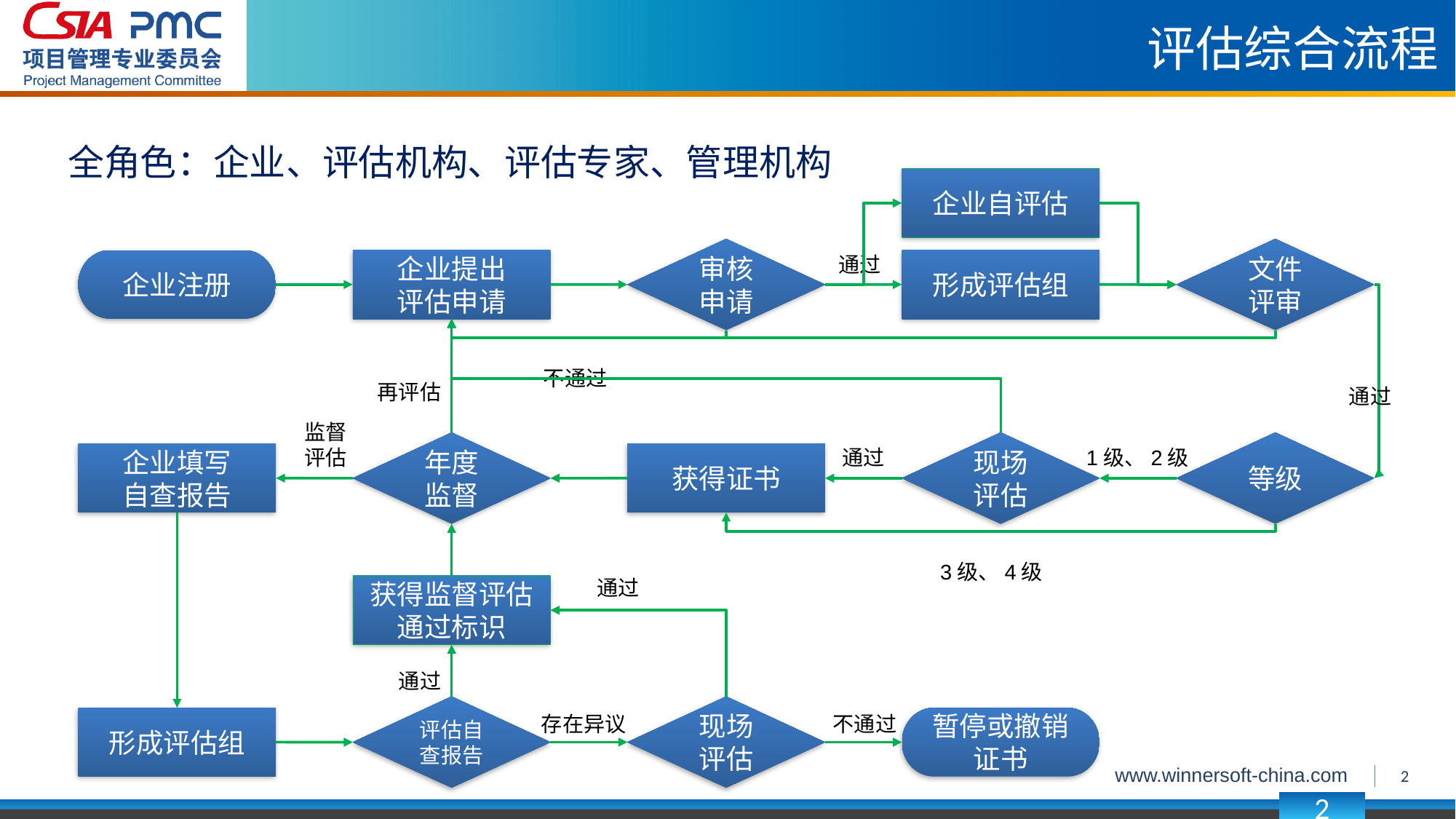

评估综合流程
全角色：企业、评估机构、评估专家、管理机构
企业自评估
审核申请
文件评审
通过
企业提出
评估申请
形成评估组
企业注册
不通过
再评估
通过
监督
评估
现场评估
年度监督
等级
通过
1级、2级
企业填写
自查报告
获得证书
3级、4级
通过
获得监督评估通过标识
通过
评估自查报告
现场评估
存在异议
不通过
形成评估组
暂停或撤销
证书